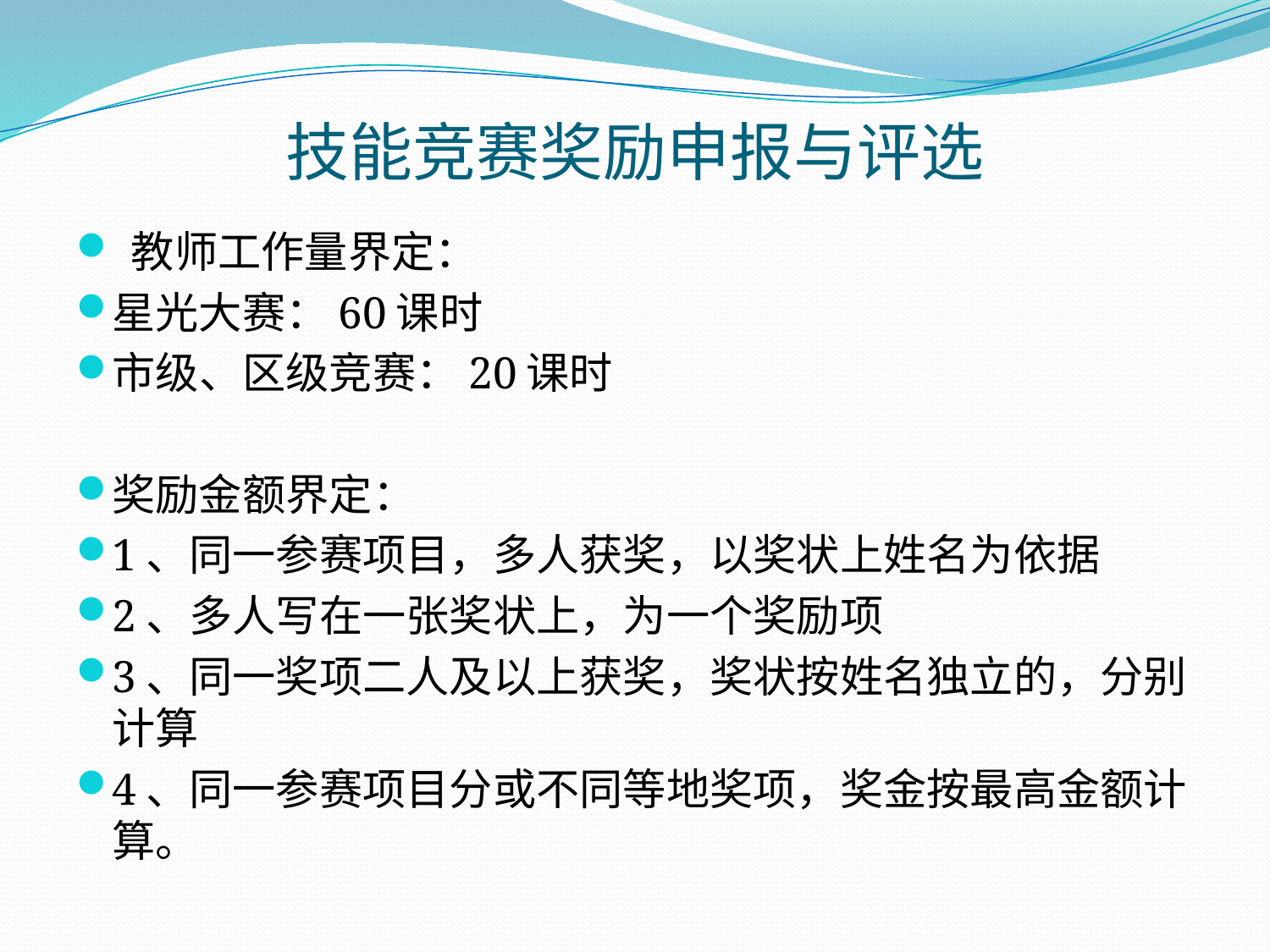

# 技能竞赛奖励申报与评选
 教师工作量界定：
星光大赛：60课时
市级、区级竞赛：20课时

奖励金额界定：
1、同一参赛项目，多人获奖，以奖状上姓名为依据
2、多人写在一张奖状上，为一个奖励项
3、同一奖项二人及以上获奖，奖状按姓名独立的，分别计算
4、同一参赛项目分或不同等地奖项，奖金按最高金额计算。